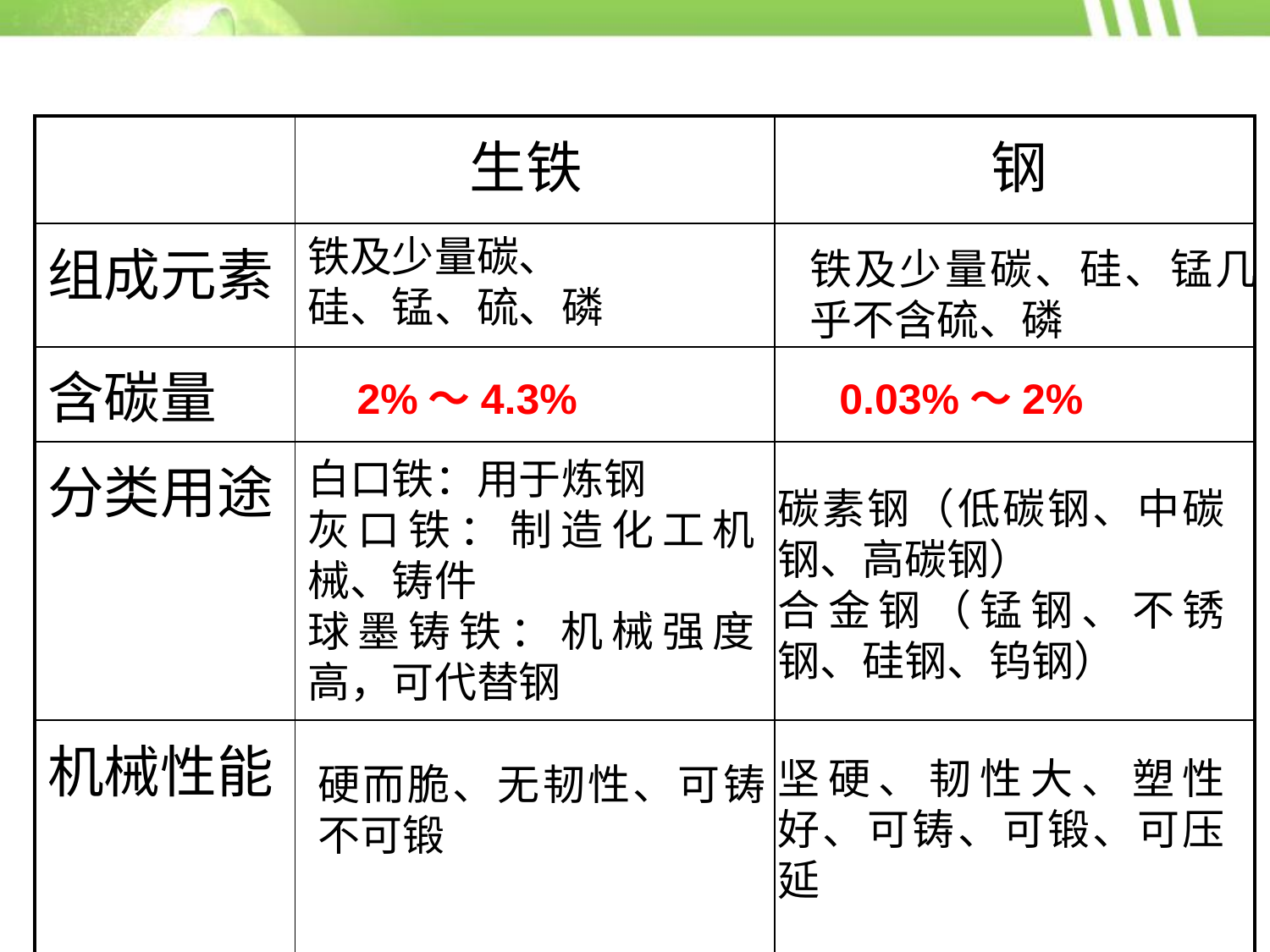

|  |  |  |
| --- | --- | --- |
| 组成元素 |  |  |
| 含碳量 |  |  |
| 分类用途 |  |  |
| 机械性能 |  |  |

生铁

钢

铁及少量碳、
硅、锰、硫、磷
铁及少量碳、硅、锰几乎不含硫、磷

2%～4.3%
0.03%～2%
白口铁：用于炼钢
灰口铁：制造化工机械、铸件
球墨铸铁：机械强度高，可代替钢

碳素钢（低碳钢、中碳钢、高碳钢）
合金钢（锰钢、不锈钢、硅钢、钨钢）

坚硬、韧性大、塑性好、可铸、可锻、可压延

硬而脆、无韧性、可铸不可锻